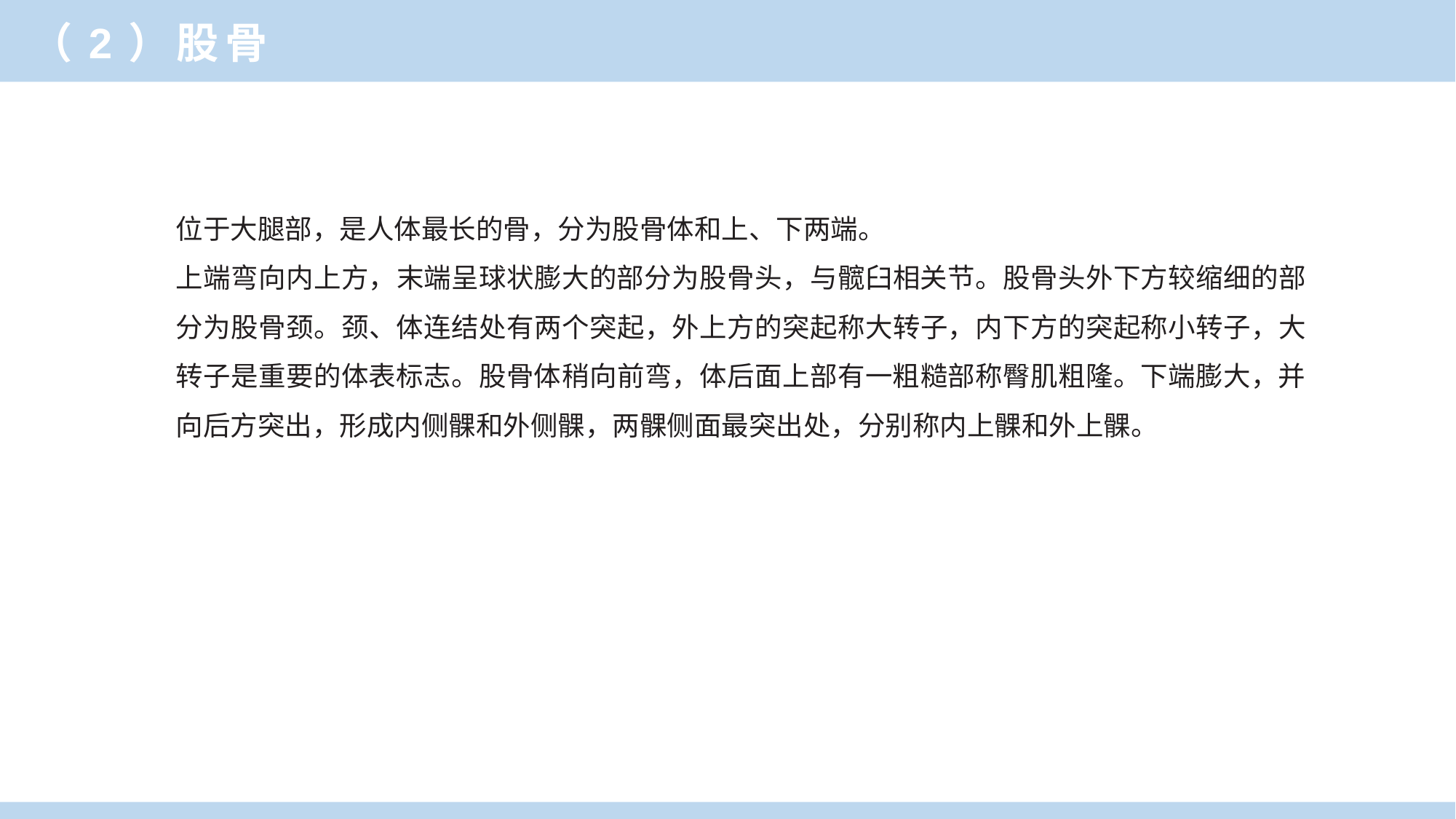

（2）股骨

位于大腿部，是人体最长的骨，分为股骨体和上、下两端。
上端弯向内上方，末端呈球状膨大的部分为股骨头，与髋臼相关节。股骨头外下方较缩细的部分为股骨颈。颈、体连结处有两个突起，外上方的突起称大转子，内下方的突起称小转子，大转子是重要的体表标志。股骨体稍向前弯，体后面上部有一粗糙部称臀肌粗隆。下端膨大，并向后方突出，形成内侧髁和外侧髁，两髁侧面最突出处，分别称内上髁和外上髁。